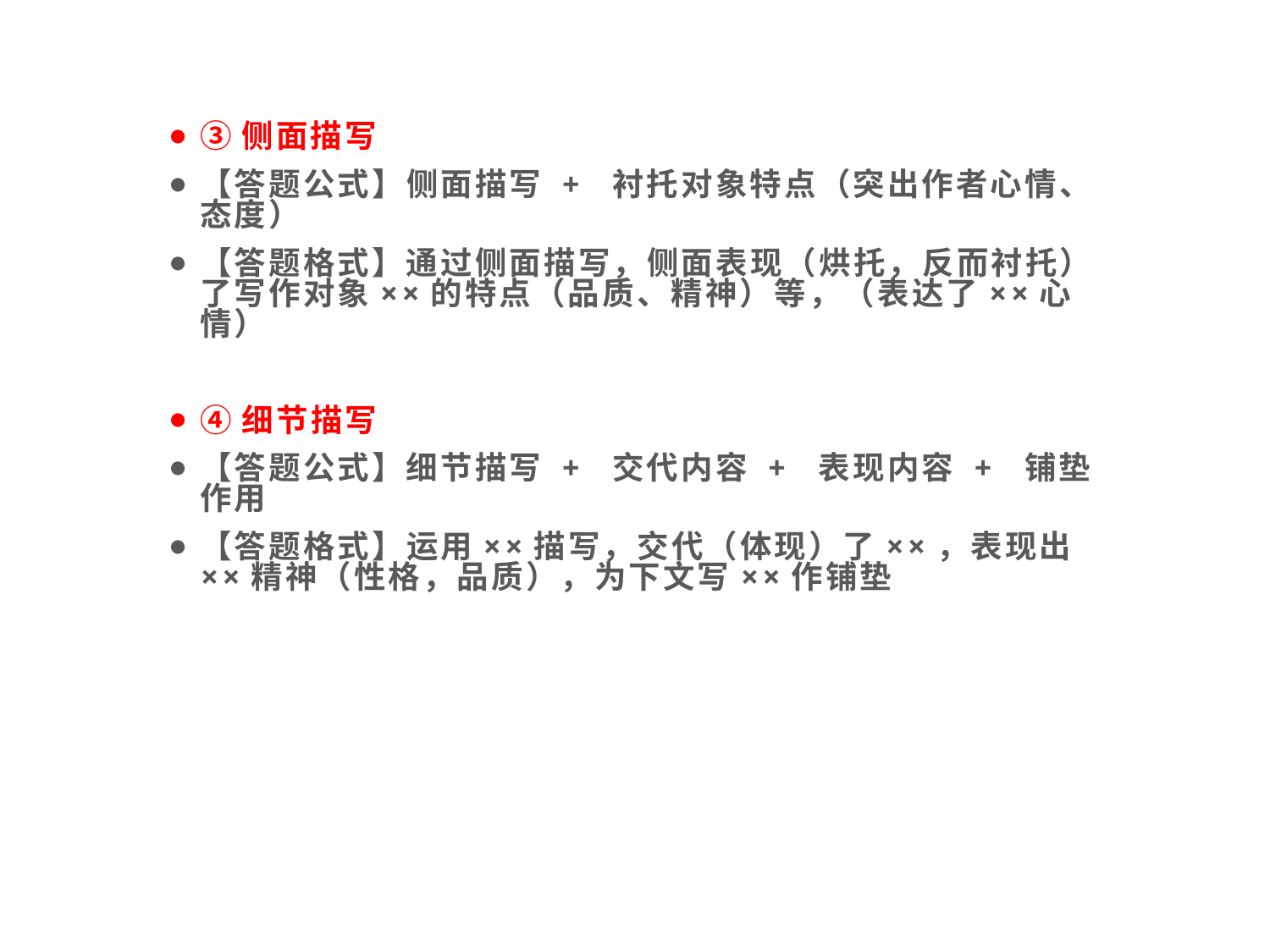

③侧面描写
【答题公式】侧面描写 + 衬托对象特点（突出作者心情、态度）
【答题格式】通过侧面描写，侧面表现（烘托，反而衬托）了写作对象××的特点（品质、精神）等，（表达了××心情）

④细节描写
【答题公式】细节描写 + 交代内容 + 表现内容 + 铺垫作用
【答题格式】运用××描写，交代（体现）了××，表现出××精神（性格，品质），为下文写××作铺垫
20